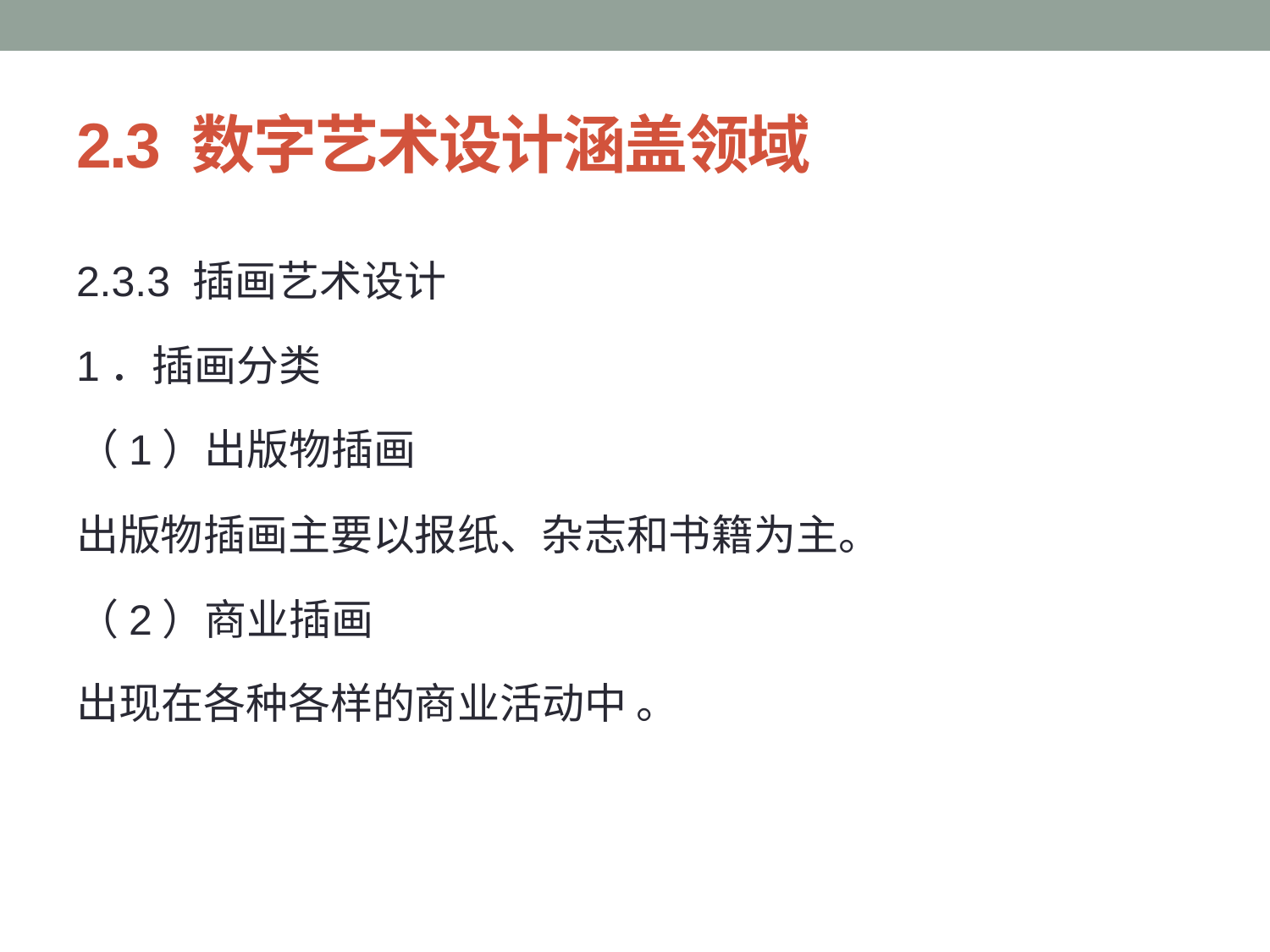

# 2.3 数字艺术设计涵盖领域
2.3.3 插画艺术设计
1．插画分类
（1）出版物插画
出版物插画主要以报纸、杂志和书籍为主。
（2）商业插画
出现在各种各样的商业活动中 。